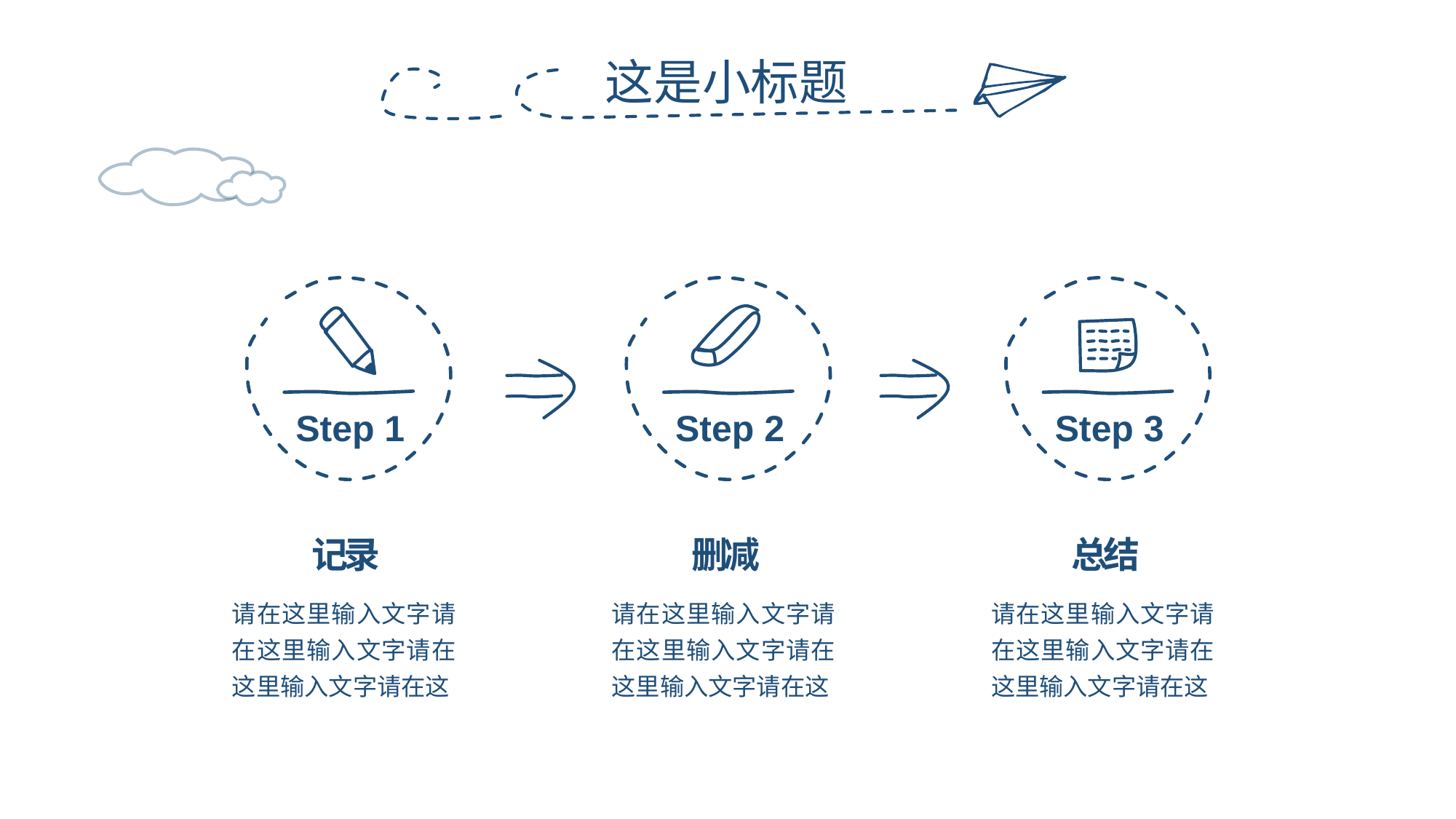

这是小标题

Step 1
Step 2
Step 3
记录
删减
总结
请在这里输入文字请在这里输入文字请在这里输入文字请在这
请在这里输入文字请在这里输入文字请在这里输入文字请在这
请在这里输入文字请在这里输入文字请在这里输入文字请在这